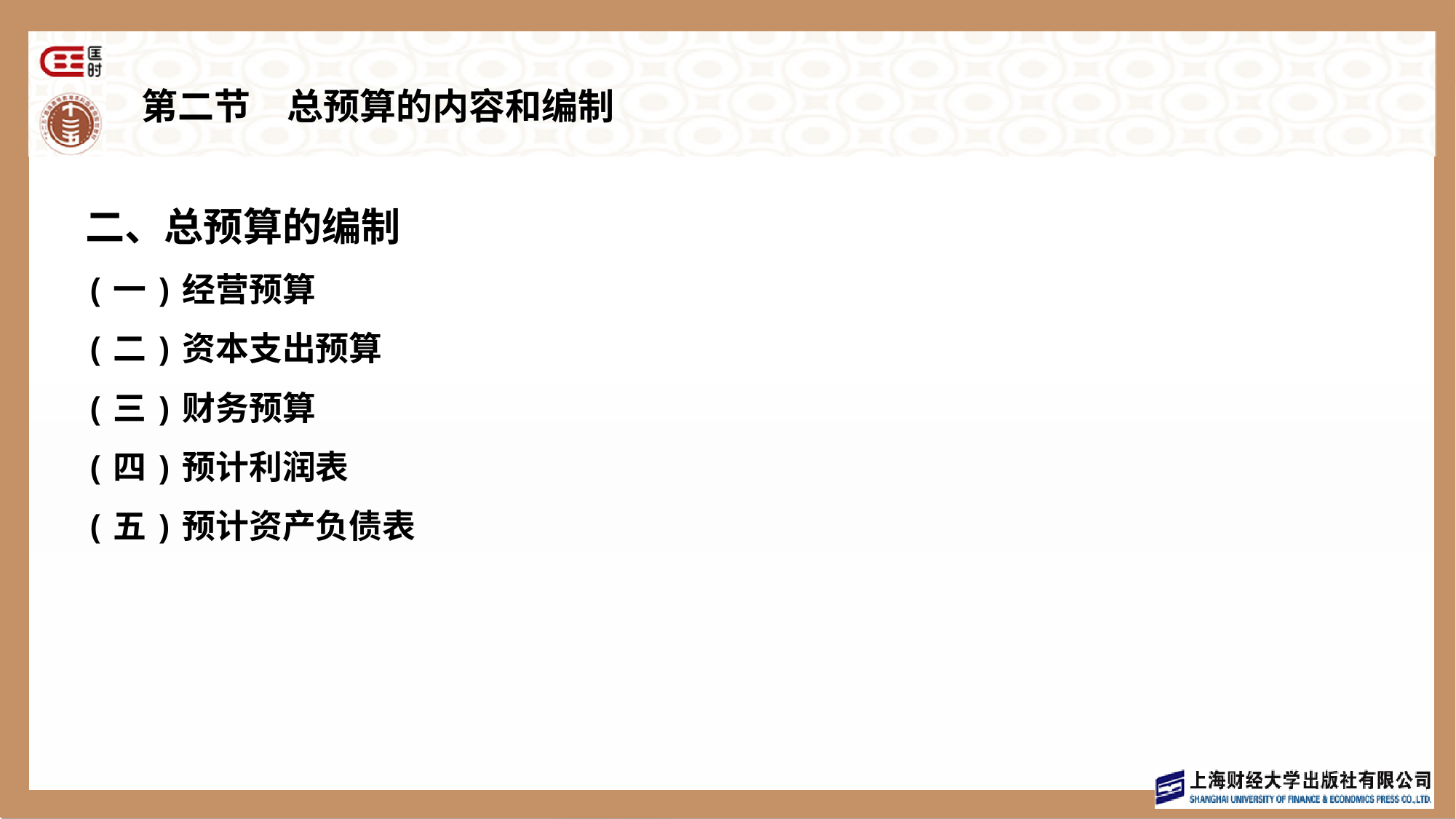

# 第二节　总预算的内容和编制
二、总预算的编制
(一)经营预算
(二)资本支出预算
(三)财务预算
(四)预计利润表
(五)预计资产负债表